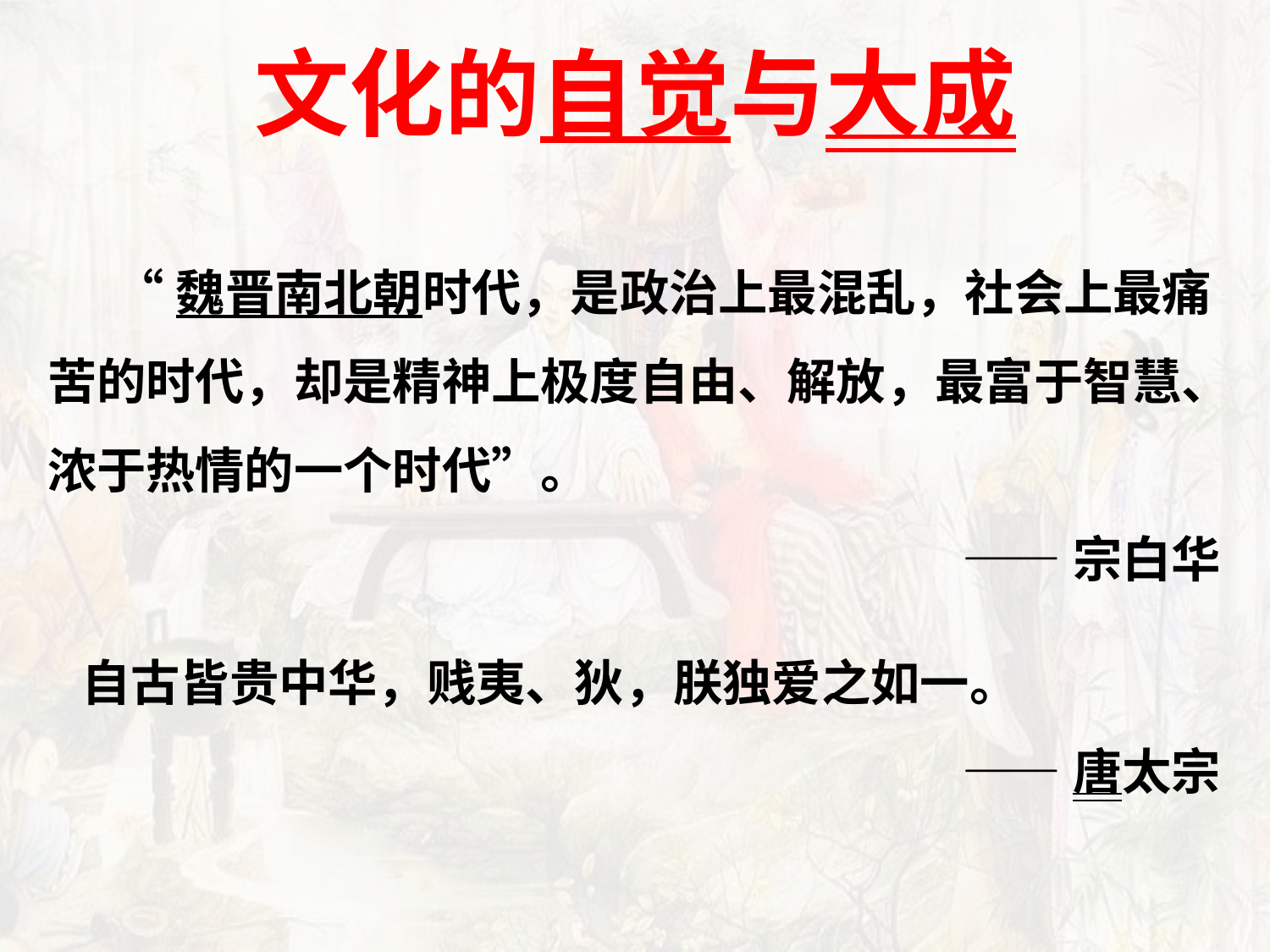

文化的自觉与大成
      “魏晋南北朝时代，是政治上最混乱，社会上最痛苦的时代，却是精神上极度自由、解放，最富于智慧、浓于热情的一个时代”。
——宗白华
  自古皆贵中华，贱夷、狄，朕独爱之如一。
——唐太宗